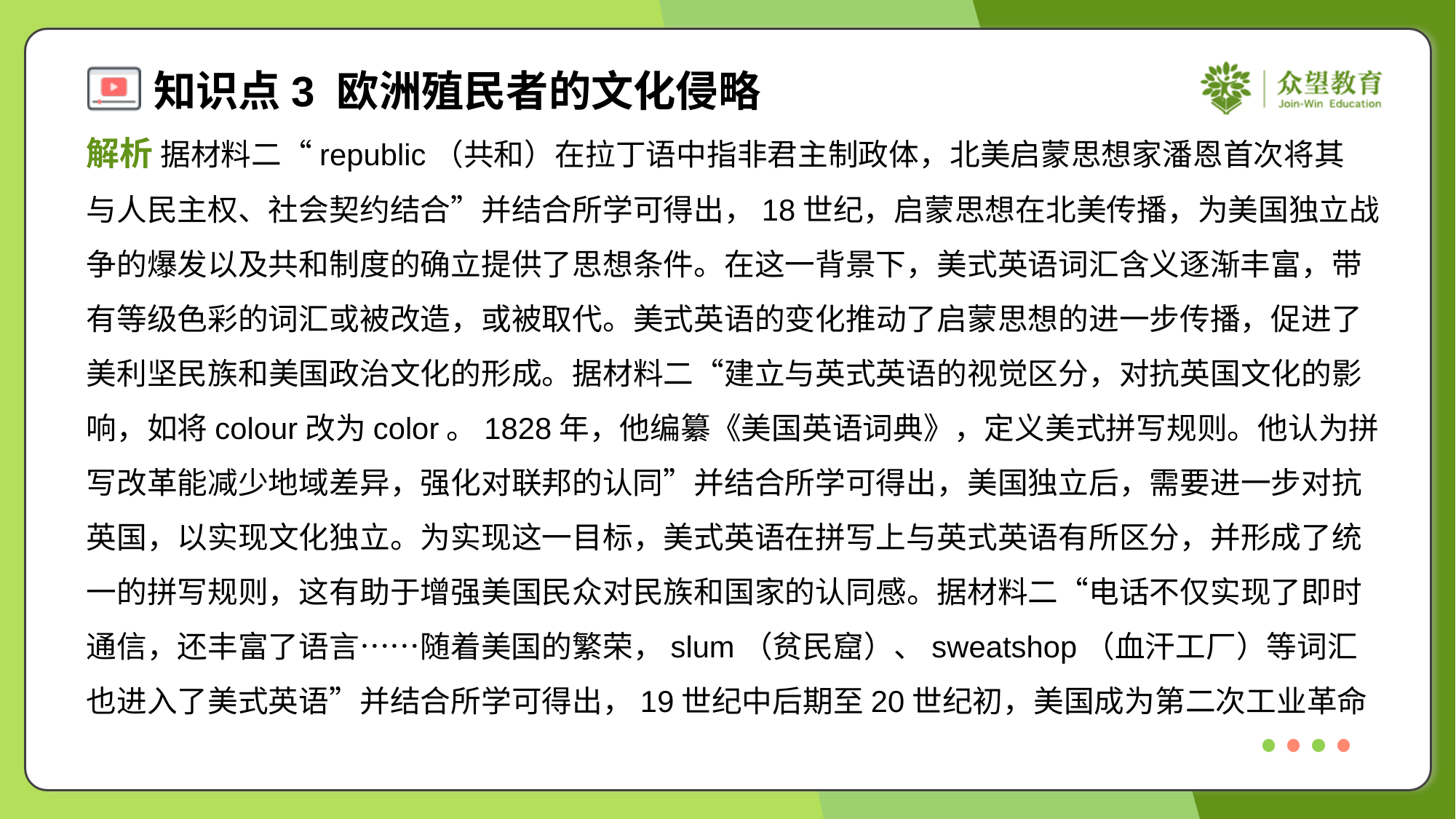

解析 据材料二“republic（共和）在拉丁语中指非君主制政体，北美启蒙思想家潘恩首次将其
与人民主权、社会契约结合”并结合所学可得出，18世纪，启蒙思想在北美传播，为美国独立战
争的爆发以及共和制度的确立提供了思想条件。在这一背景下，美式英语词汇含义逐渐丰富，带
有等级色彩的词汇或被改造，或被取代。美式英语的变化推动了启蒙思想的进一步传播，促进了
美利坚民族和美国政治文化的形成。据材料二“建立与英式英语的视觉区分，对抗英国文化的影
响，如将colour改为color。1828年，他编纂《美国英语词典》，定义美式拼写规则。他认为拼
写改革能减少地域差异，强化对联邦的认同”并结合所学可得出，美国独立后，需要进一步对抗
英国，以实现文化独立。为实现这一目标，美式英语在拼写上与英式英语有所区分，并形成了统
一的拼写规则，这有助于增强美国民众对民族和国家的认同感。据材料二“电话不仅实现了即时
通信，还丰富了语言……随着美国的繁荣，slum（贫民窟）、sweatshop（血汗工厂）等词汇
也进入了美式英语”并结合所学可得出，19世纪中后期至20世纪初，美国成为第二次工业革命